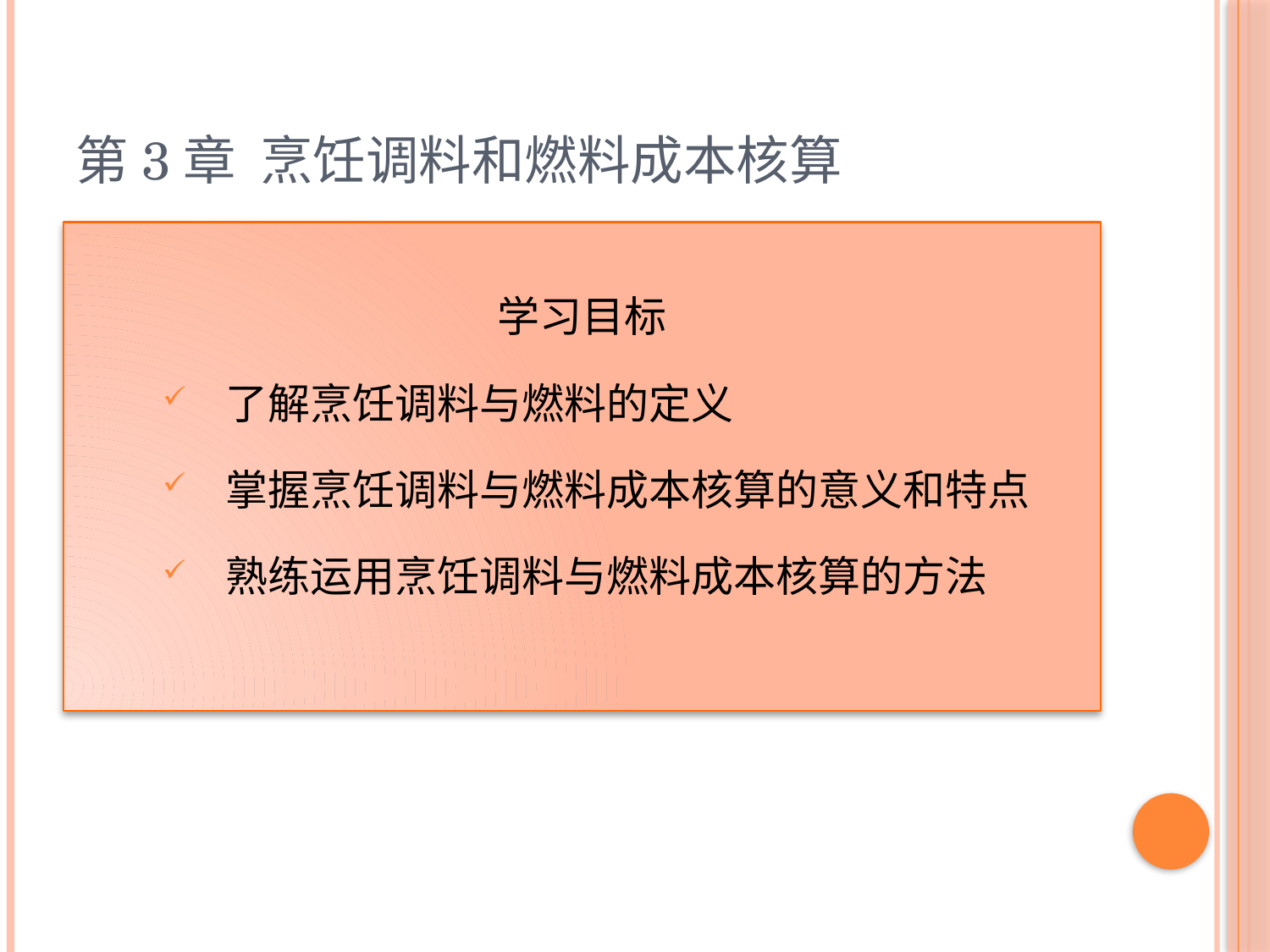

# 第3章  烹饪调料和燃料成本核算

学习目标
了解烹饪调料与燃料的定义
掌握烹饪调料与燃料成本核算的意义和特点
熟练运用烹饪调料与燃料成本核算的方法